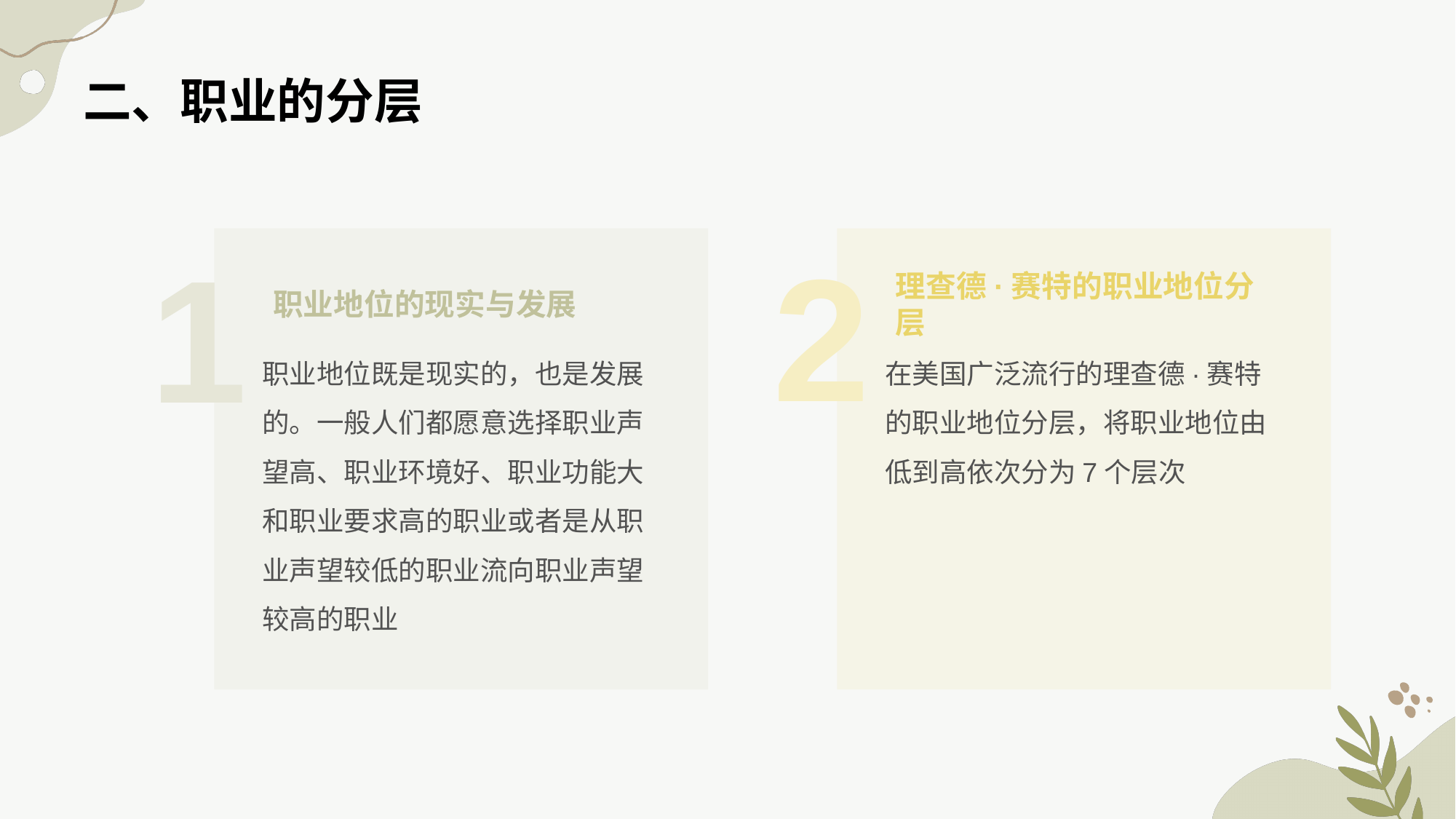

# 二、职业的分层
2
1

职业地位的现实与发展
理查德·赛特的职业地位分层
职业地位既是现实的，也是发展的。一般人们都愿意选择职业声望高、职业环境好、职业功能大和职业要求高的职业或者是从职业声望较低的职业流向职业声望较高的职业
在美国广泛流行的理查德·赛特的职业地位分层，将职业地位由低到高依次分为7个层次